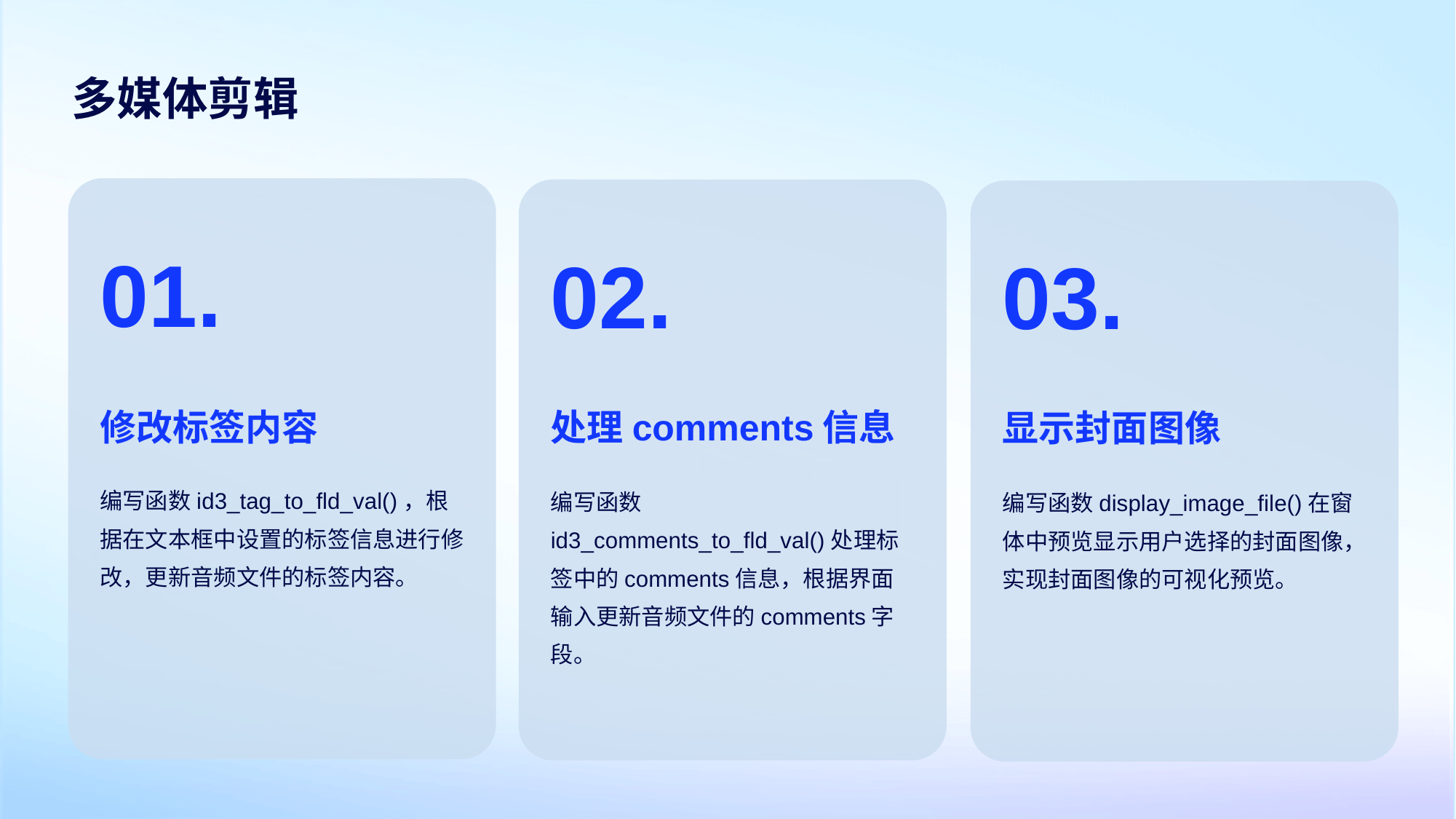

多媒体剪辑

01.
02.
03.
修改标签内容
处理comments信息
显示封面图像
编写函数id3_tag_to_fld_val()，根据在文本框中设置的标签信息进行修改，更新音频文件的标签内容。
编写函数id3_comments_to_fld_val()处理标签中的comments信息，根据界面输入更新音频文件的comments字段。
编写函数display_image_file()在窗体中预览显示用户选择的封面图像，实现封面图像的可视化预览。